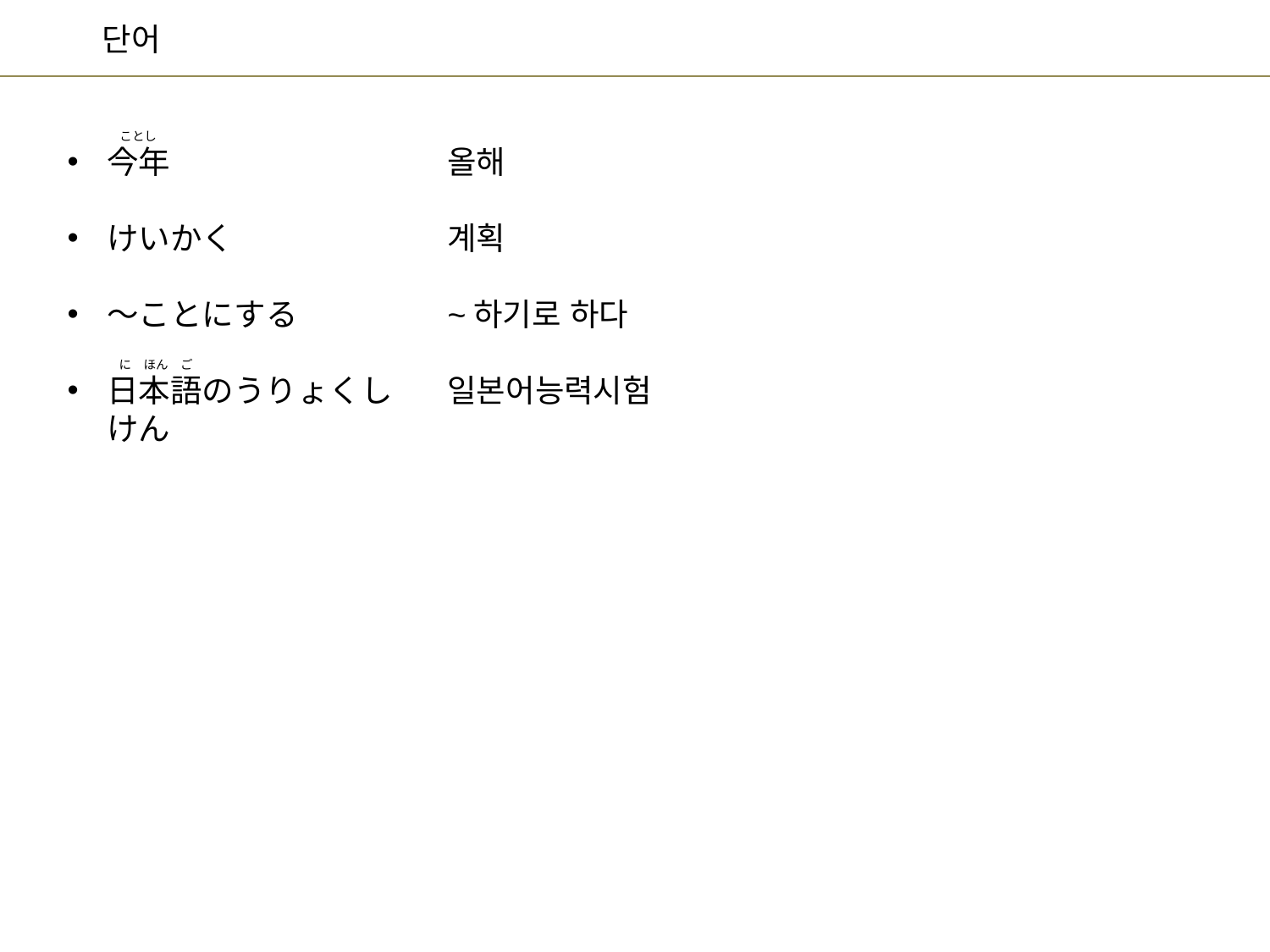

ことし
올해

계획

~하기로 하다

일본어능력시험
今年

けいかく

～ことにする

日本語のうりょくしけん
に　ほん　ご